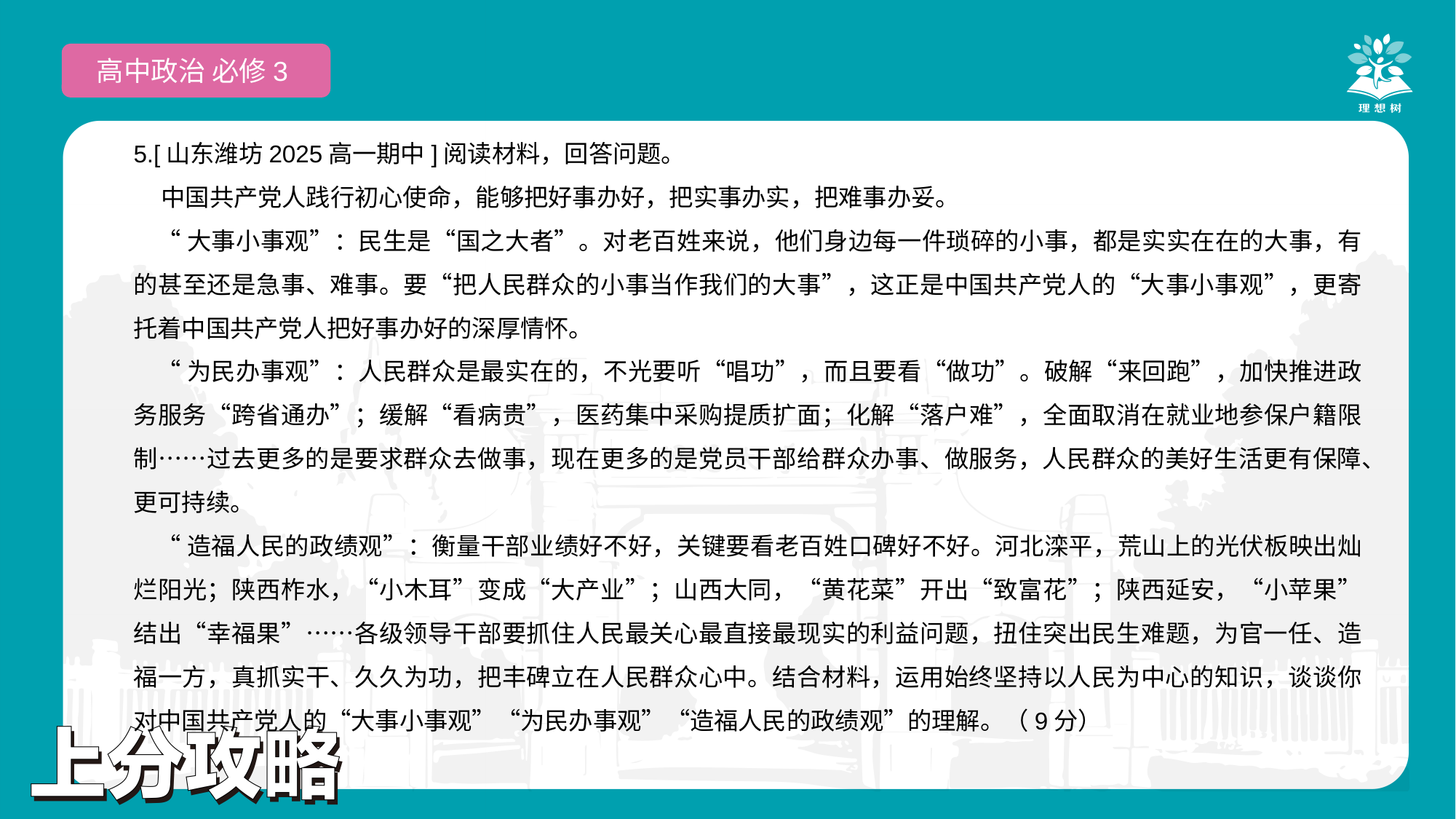

高中政治 必修3
5.[山东潍坊2025高一期中]阅读材料，回答问题。
    中国共产党人践行初心使命，能够把好事办好，把实事办实，把难事办妥。
    “大事小事观”：民生是“国之大者”。对老百姓来说，他们身边每一件琐碎的小事，都是实实在在的大事，有的甚至还是急事、难事。要“把人民群众的小事当作我们的大事”，这正是中国共产党人的“大事小事观”，更寄托着中国共产党人把好事办好的深厚情怀。
    “为民办事观”：人民群众是最实在的，不光要听“唱功”，而且要看“做功”。破解“来回跑”，加快推进政务服务“跨省通办”；缓解“看病贵”，医药集中采购提质扩面；化解“落户难”，全面取消在就业地参保户籍限制……过去更多的是要求群众去做事，现在更多的是党员干部给群众办事、做服务，人民群众的美好生活更有保障、更可持续。
    “造福人民的政绩观”：衡量干部业绩好不好，关键要看老百姓口碑好不好。河北滦平，荒山上的光伏板映出灿烂阳光；陕西柞水，“小木耳”变成“大产业”；山西大同，“黄花菜”开出“致富花”；陕西延安，“小苹果”结出“幸福果”……各级领导干部要抓住人民最关心最直接最现实的利益问题，扭住突出民生难题，为官一任、造福一方，真抓实干、久久为功，把丰碑立在人民群众心中。结合材料，运用始终坚持以人民为中心的知识，谈谈你对中国共产党人的“大事小事观”“为民办事观”“造福人民的政绩观”的理解。（9分）